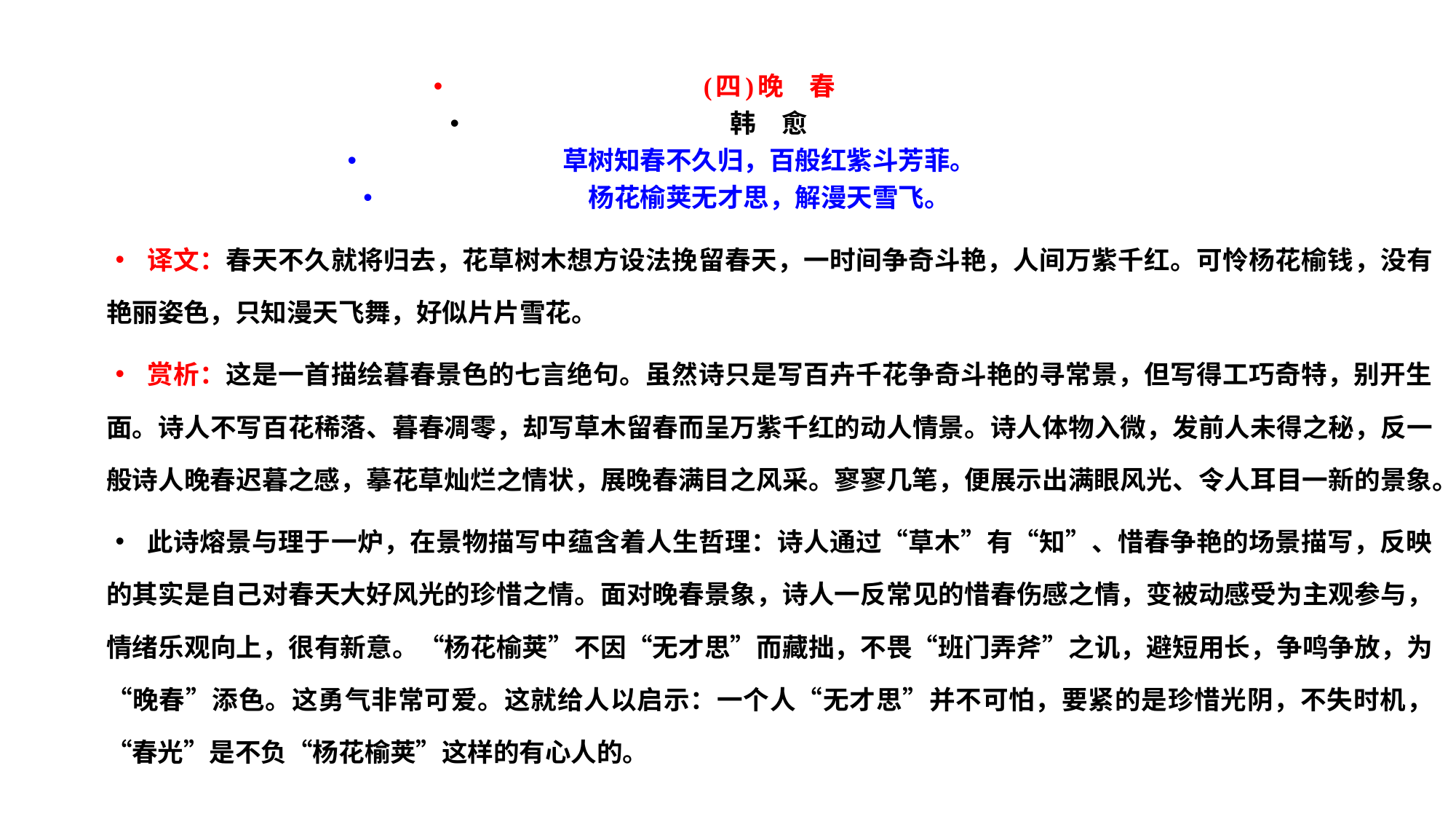

(四)晚　春
韩　愈
草树知春不久归，百般红紫斗芳菲。
杨花榆荚无才思，解漫天雪飞。
译文：春天不久就将归去，花草树木想方设法挽留春天，一时间争奇斗艳，人间万紫千红。可怜杨花榆钱，没有艳丽姿色，只知漫天飞舞，好似片片雪花。
赏析：这是一首描绘暮春景色的七言绝句。虽然诗只是写百卉千花争奇斗艳的寻常景，但写得工巧奇特，别开生面。诗人不写百花稀落、暮春凋零，却写草木留春而呈万紫千红的动人情景。诗人体物入微，发前人未得之秘，反一般诗人晚春迟暮之感，摹花草灿烂之情状，展晚春满目之风采。寥寥几笔，便展示出满眼风光、令人耳目一新的景象。
此诗熔景与理于一炉，在景物描写中蕴含着人生哲理：诗人通过“草木”有“知”、惜春争艳的场景描写，反映的其实是自己对春天大好风光的珍惜之情。面对晚春景象，诗人一反常见的惜春伤感之情，变被动感受为主观参与，情绪乐观向上，很有新意。“杨花榆荚”不因“无才思”而藏拙，不畏“班门弄斧”之讥，避短用长，争鸣争放，为“晚春”添色。这勇气非常可爱。这就给人以启示：一个人“无才思”并不可怕，要紧的是珍惜光阴，不失时机，“春光”是不负“杨花榆荚”这样的有心人的。